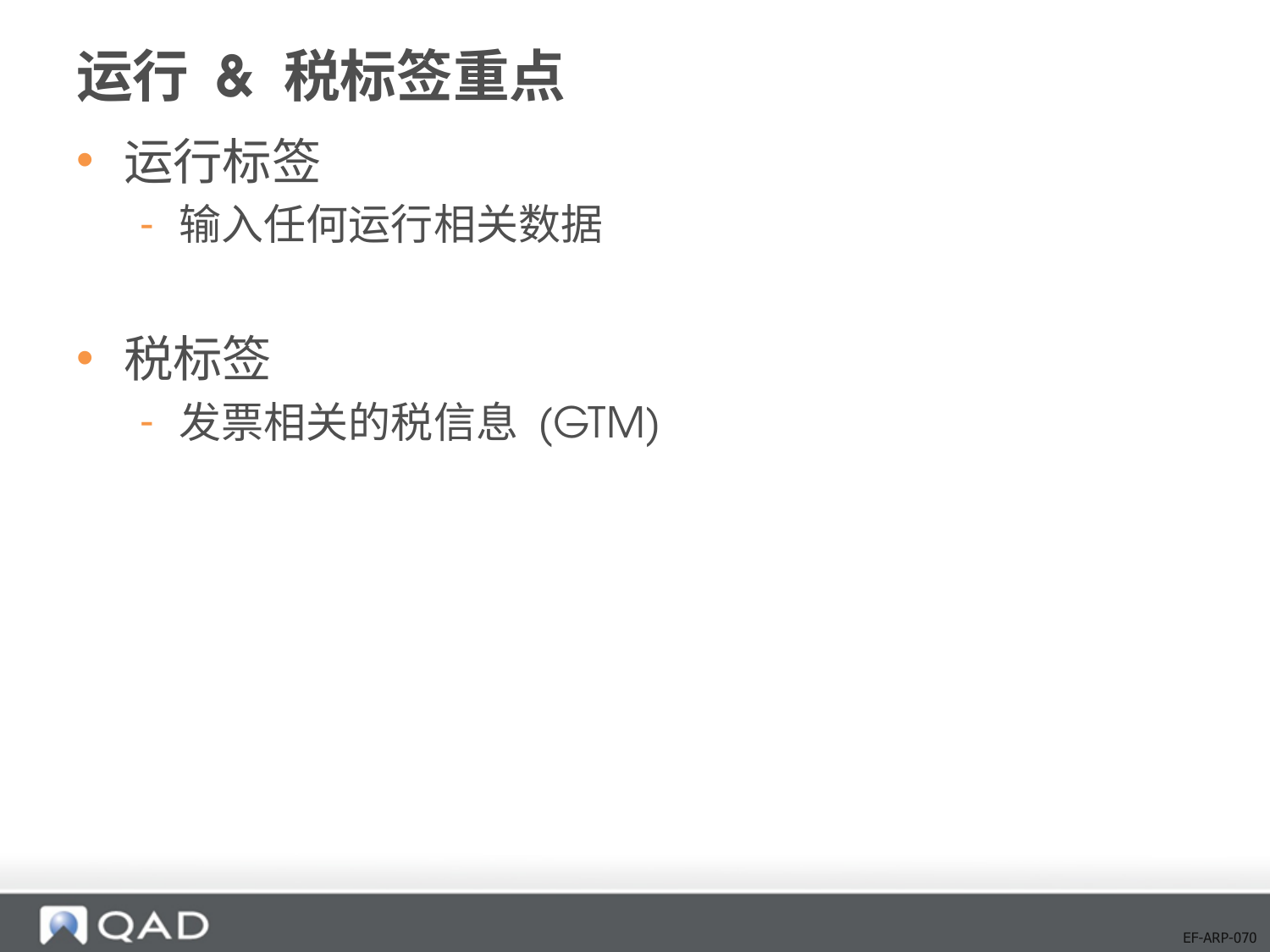

# 运行 & 税标签重点
运行标签
输入任何运行相关数据

税标签
发票相关的税信息 (GTM)
EF-ARP-070